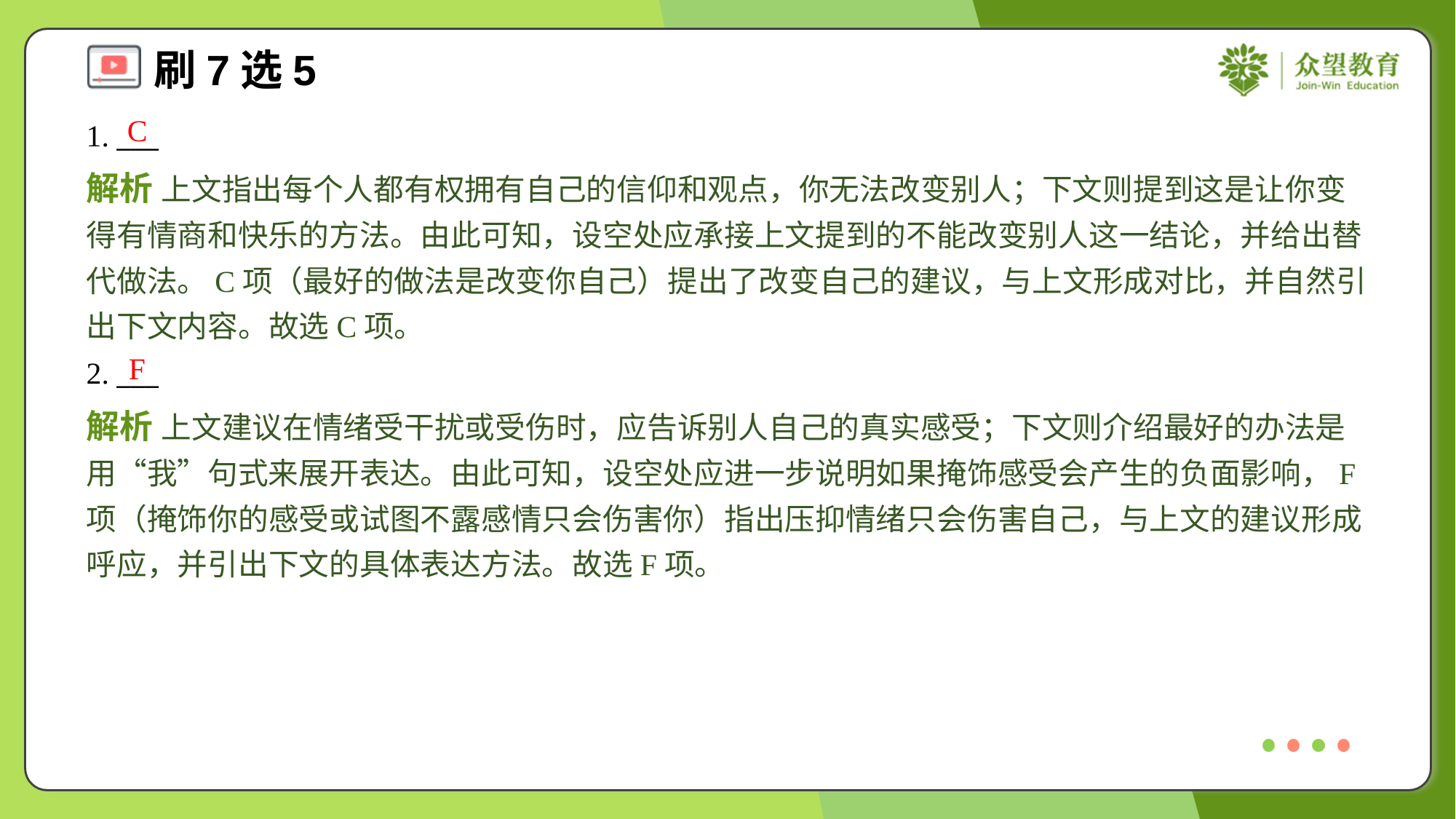

C
1. ___
解析 上文指出每个人都有权拥有自己的信仰和观点，你无法改变别人；下文则提到这是让你变得有情商和快乐的方法。由此可知，设空处应承接上文提到的不能改变别人这一结论，并给出替代做法。C项（最好的做法是改变你自己）提出了改变自己的建议，与上文形成对比，并自然引出下文内容。故选C项。
F
2. ___
解析 上文建议在情绪受干扰或受伤时，应告诉别人自己的真实感受；下文则介绍最好的办法是用“我”句式来展开表达。由此可知，设空处应进一步说明如果掩饰感受会产生的负面影响，F项（掩饰你的感受或试图不露感情只会伤害你）指出压抑情绪只会伤害自己，与上文的建议形成呼应，并引出下文的具体表达方法。故选F项。